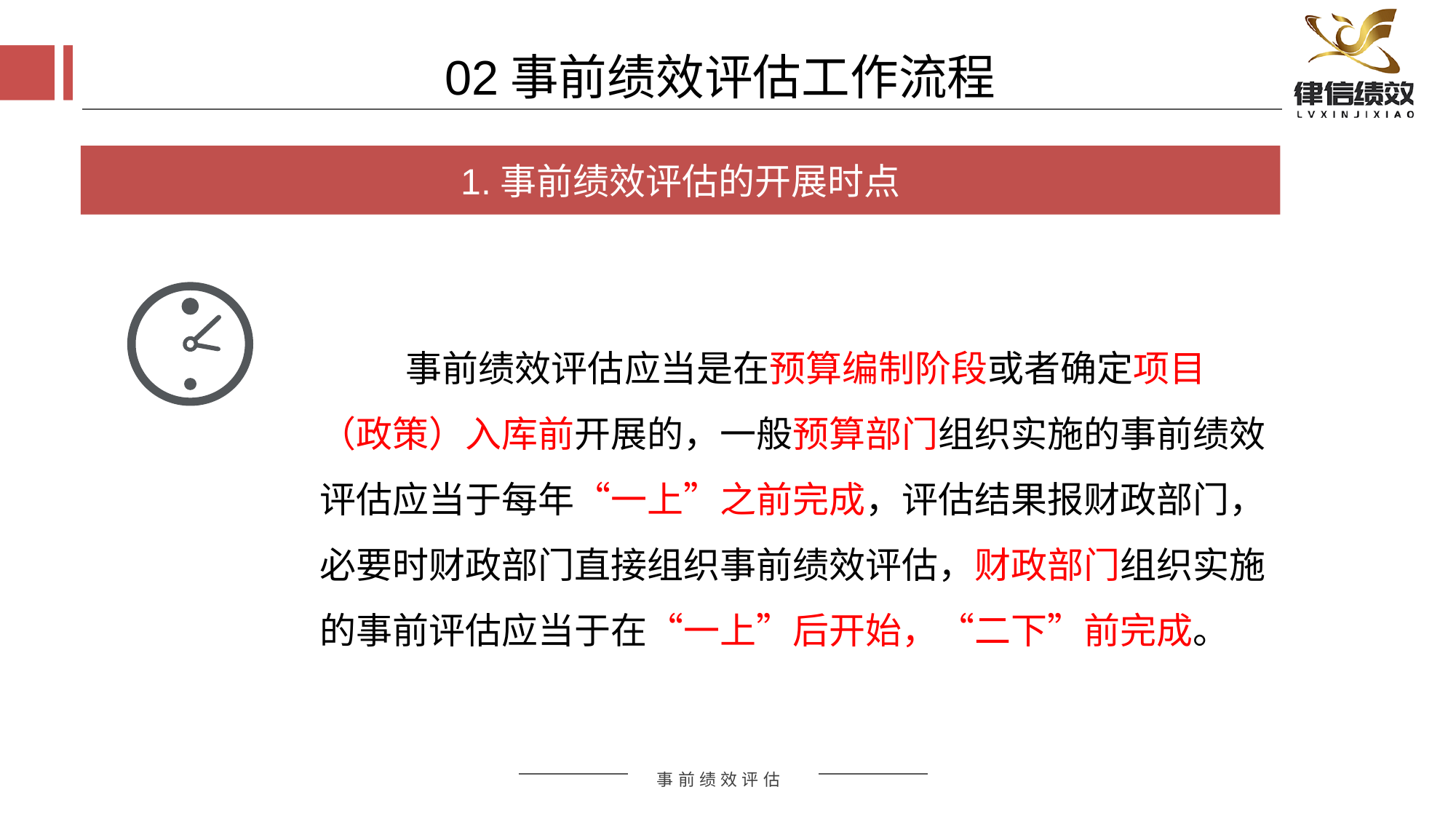

02事前绩效评估工作流程
1.事前绩效评估的开展时点

事前绩效评估应当是在预算编制阶段或者确定项目（政策）入库前开展的，一般预算部门组织实施的事前绩效评估应当于每年“一上”之前完成，评估结果报财政部门，必要时财政部门直接组织事前绩效评估，财政部门组织实施的事前评估应当于在“一上”后开始，“二下”前完成。
评估方式
评估方式